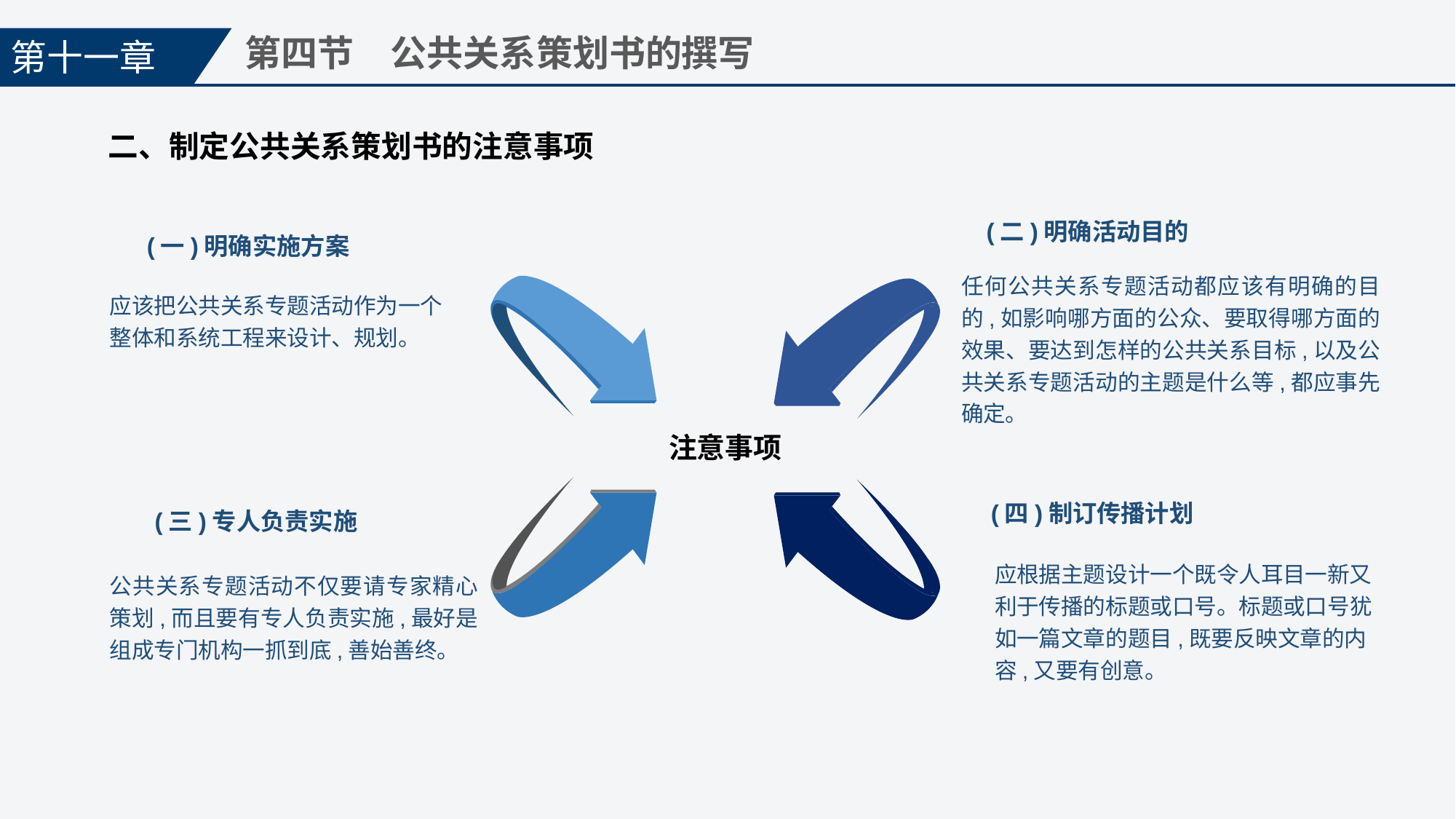

第十一章
第四节　公共关系策划书的撰写
二、制定公共关系策划书的注意事项
(二)明确活动目的
任何公共关系专题活动都应该有明确的目的,如影响哪方面的公众、要取得哪方面的效果、要达到怎样的公共关系目标,以及公共关系专题活动的主题是什么等,都应事先确定。
(一)明确实施方案
应该把公共关系专题活动作为一个整体和系统工程来设计、规划。

注意事项

(四)制订传播计划
应根据主题设计一个既令人耳目一新又利于传播的标题或口号。标题或口号犹如一篇文章的题目,既要反映文章的内容,又要有创意。
(三)专人负责实施
公共关系专题活动不仅要请专家精心策划,而且要有专人负责实施,最好是组成专门机构一抓到底,善始善终。